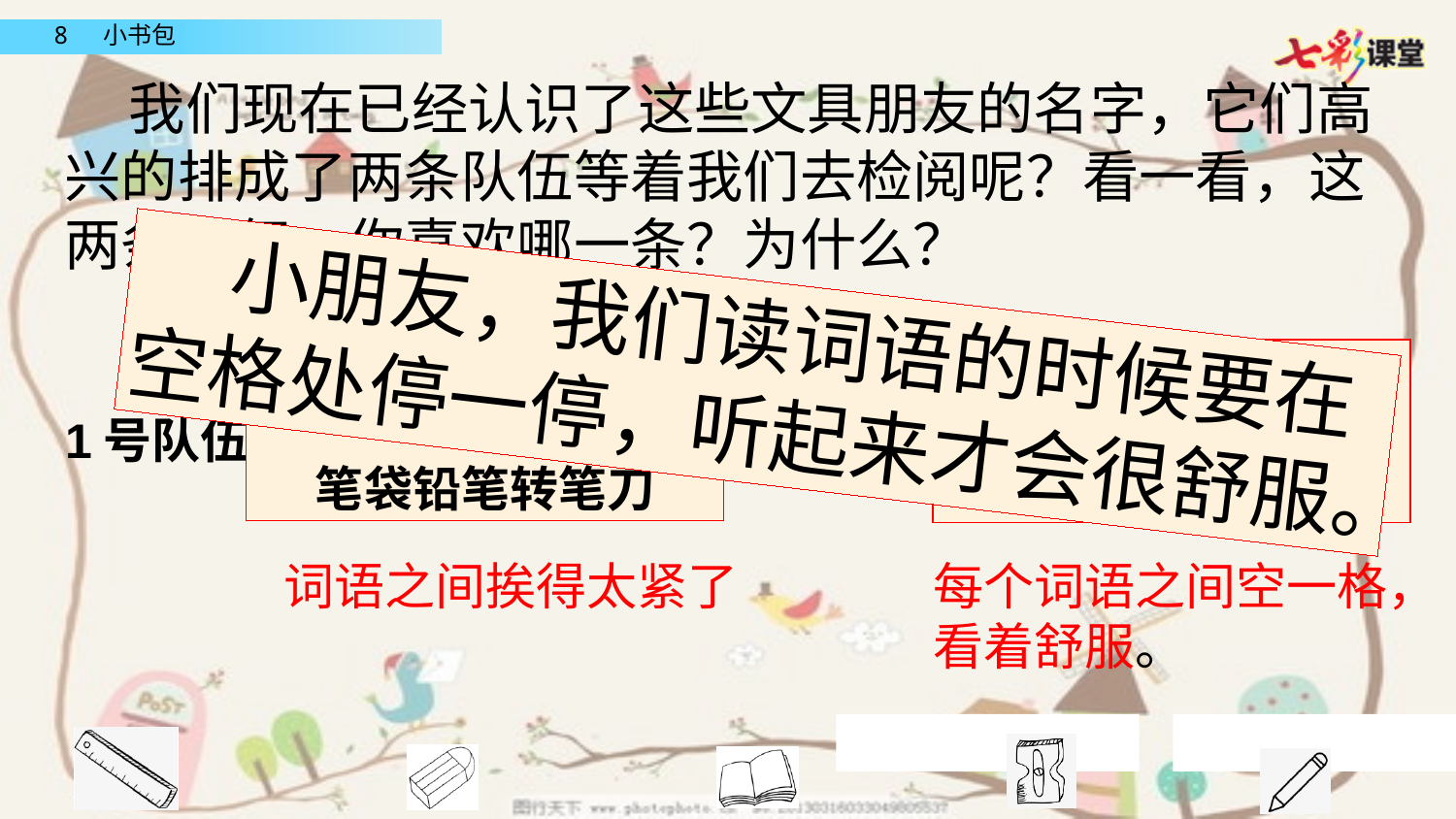

我们现在已经认识了这些文具朋友的名字，它们高兴的排成了两条队伍等着我们去检阅呢？看一看，这两条队伍，你喜欢哪一条？为什么？
    小朋友，我们读词语的时候要在空格处停一停，听起来才会很舒服。
橡皮尺子作业本

笔袋铅笔转笔刀
橡皮  尺子  作业本

笔袋  铅笔  转笔刀
1号队伍
2号队伍
词语之间挨得太紧了
每个词语之间空一格，看着舒服。